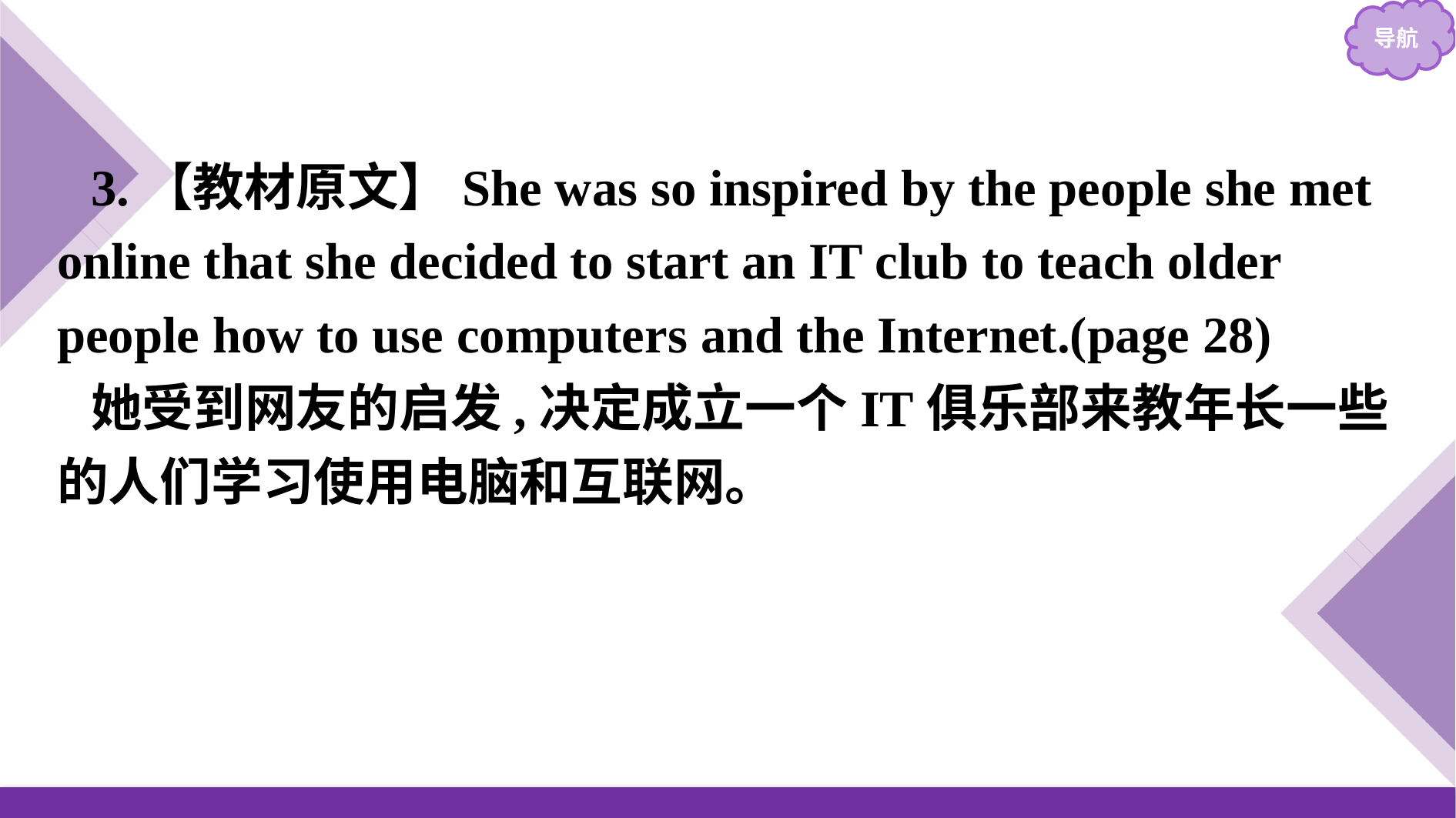

3.【教材原文】She was so inspired by the people she met online that she decided to start an IT club to teach older people how to use computers and the Internet.(page 28)
她受到网友的启发,决定成立一个IT俱乐部来教年长一些的人们学习使用电脑和互联网。